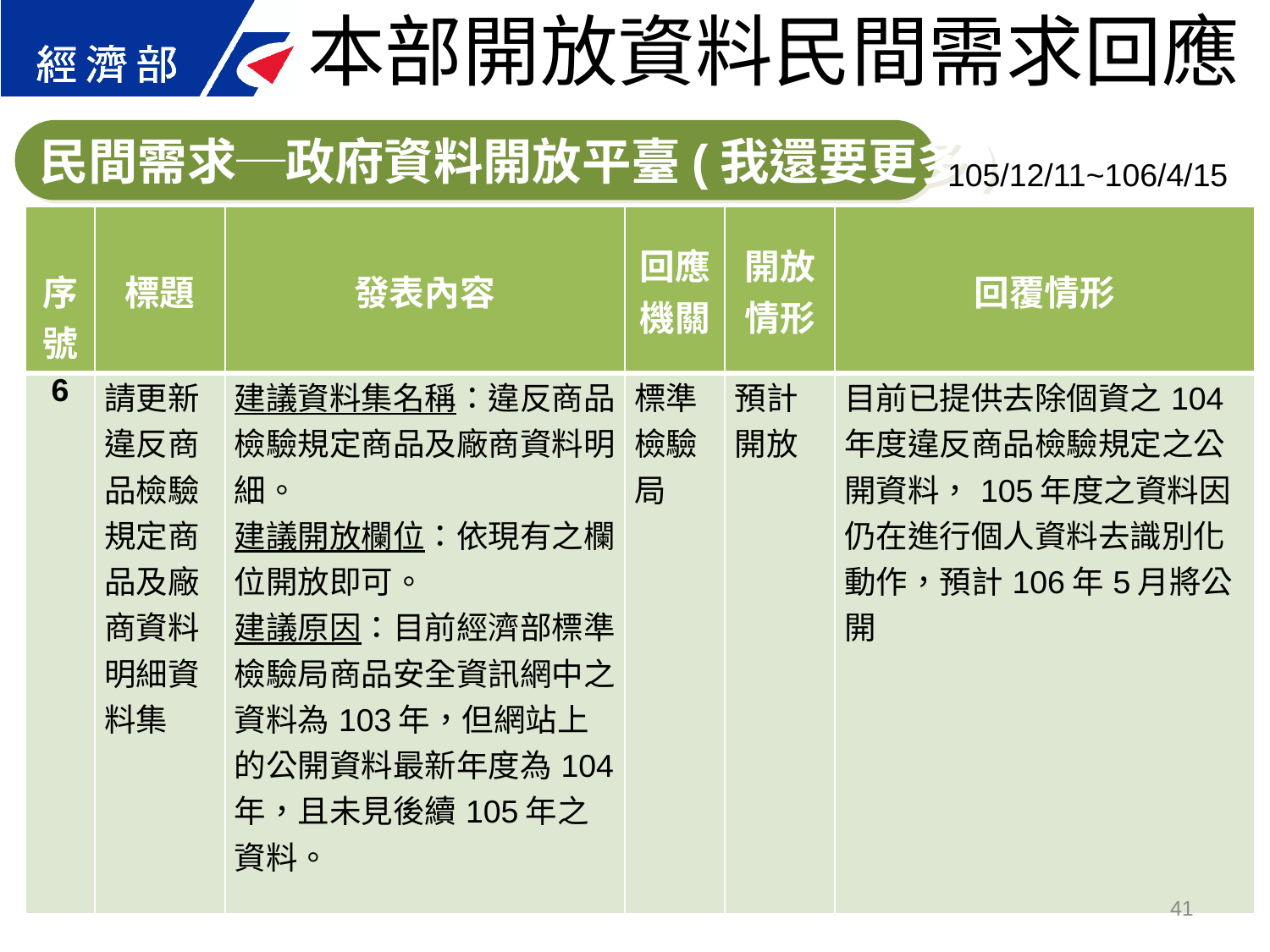

本部開放資料民間需求回應
民間需求─政府資料開放平臺(我還要更多)
105/12/11~106/4/15
| 序號 | 標題 | 發表內容 | 回應 機關 | 開放 情形 | 回覆情形 |
| --- | --- | --- | --- | --- | --- |
| 6 | 請更新違反商品檢驗規定商品及廠商資料明細資料集 | 建議資料集名稱：違反商品檢驗規定商品及廠商資料明細。 建議開放欄位：依現有之欄位開放即可。 建議原因：目前經濟部標準檢驗局商品安全資訊網中之資料為103年，但網站上的公開資料最新年度為104年，且未見後續105年之資料。 | 標準檢驗局 | 預計開放 | 目前已提供去除個資之104年度違反商品檢驗規定之公開資料，105年度之資料因仍在進行個人資料去識別化動作，預計106年5月將公開 |
41